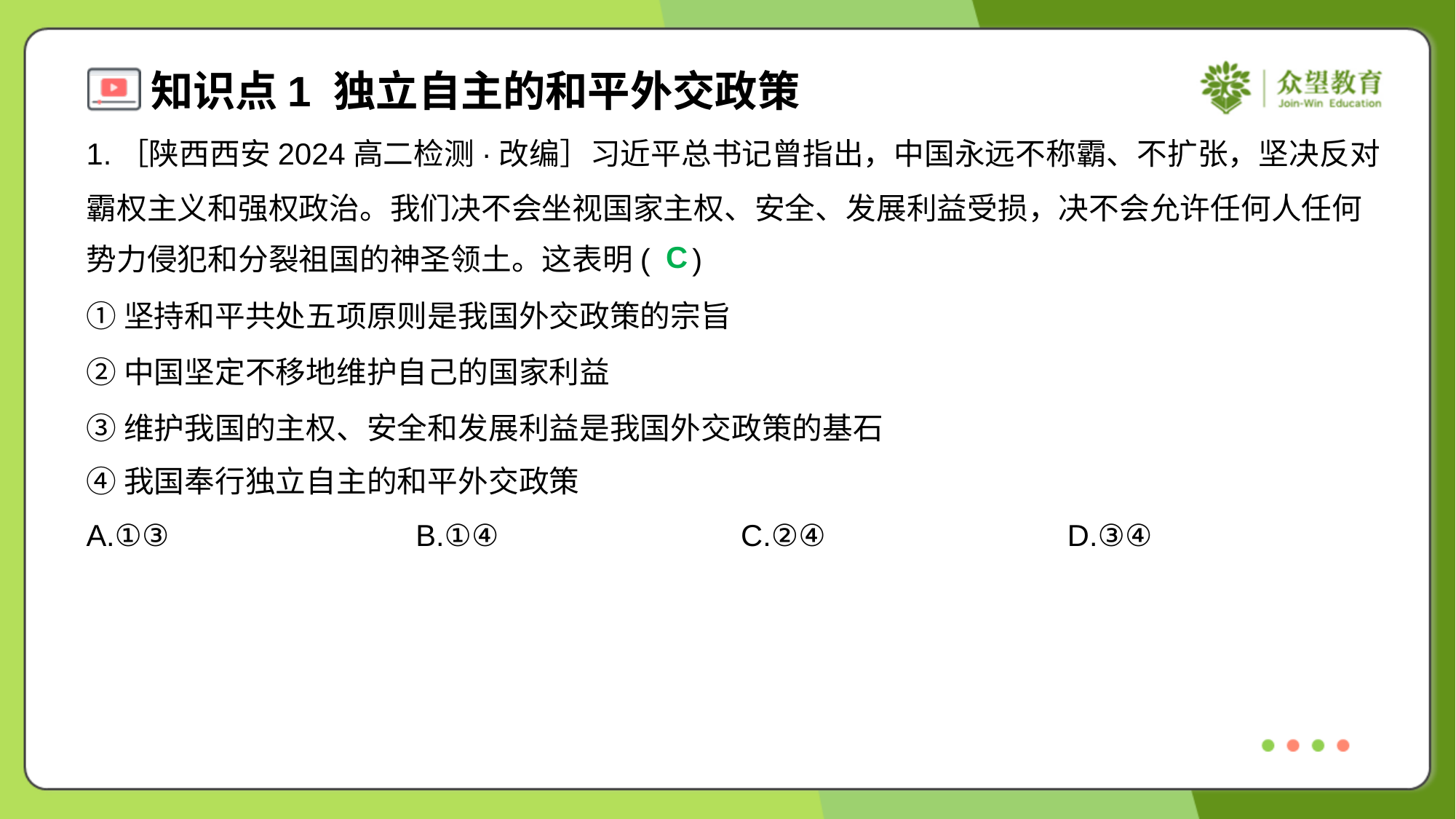

1.［陕西西安2024高二检测·改编］习近平总书记曾指出，中国永远不称霸、不扩张，坚决反对
霸权主义和强权政治。我们决不会坐视国家主权、安全、发展利益受损，决不会允许任何人任何
势力侵犯和分裂祖国的神圣领土。这表明(     )
C
①坚持和平共处五项原则是我国外交政策的宗旨
②中国坚定不移地维护自己的国家利益
③维护我国的主权、安全和发展利益是我国外交政策的基石
④我国奉行独立自主的和平外交政策
A.①③	B.①④	C.②④	D.③④